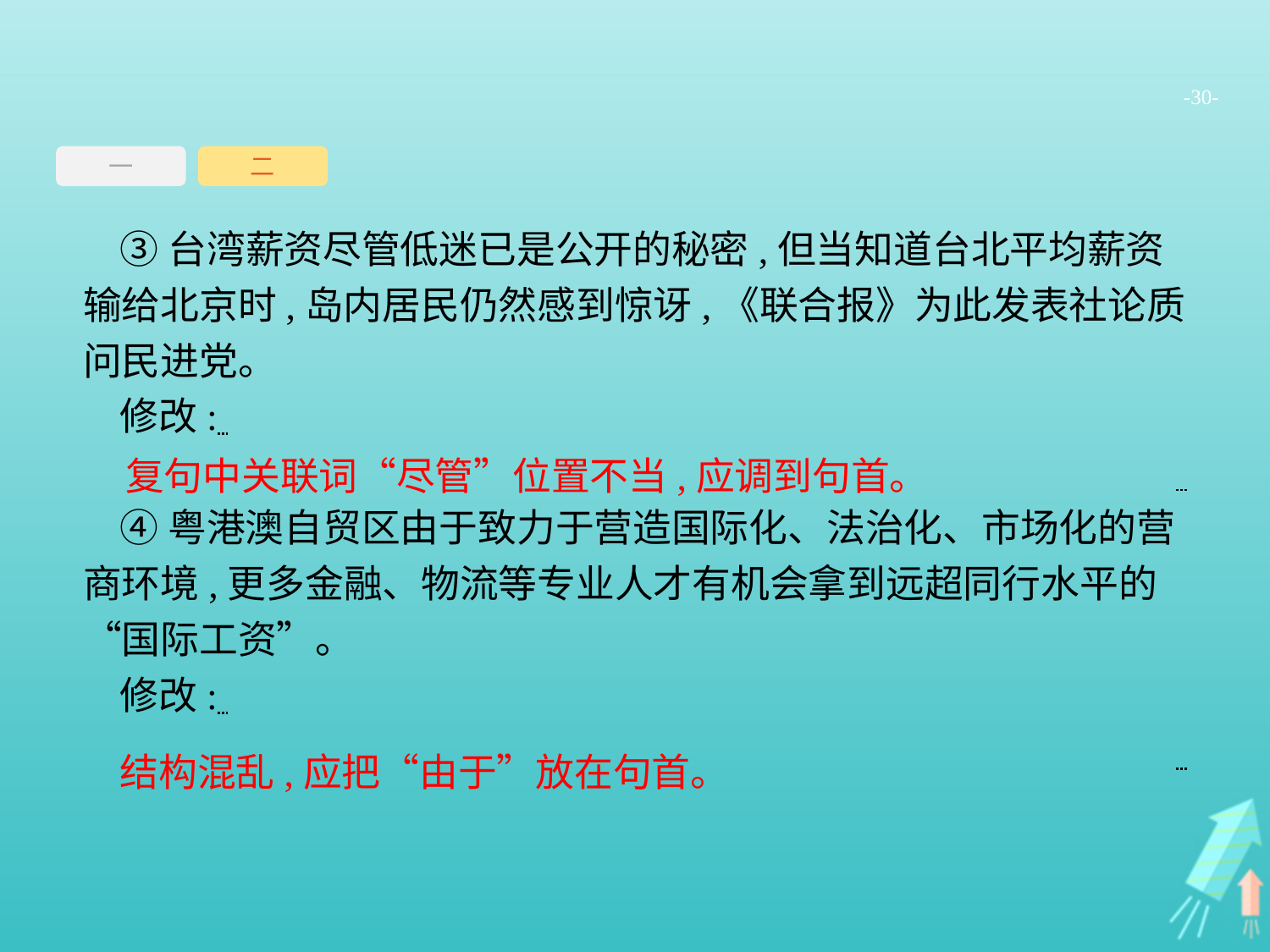

-30-
一
二
③台湾薪资尽管低迷已是公开的秘密,但当知道台北平均薪资输给北京时,岛内居民仍然感到惊讶,《联合报》为此发表社论质问民进党。
修改:

④粤港澳自贸区由于致力于营造国际化、法治化、市场化的营商环境,更多金融、物流等专业人才有机会拿到远超同行水平的“国际工资”。
修改:

复句中关联词“尽管”位置不当,应调到句首。
结构混乱,应把“由于”放在句首。